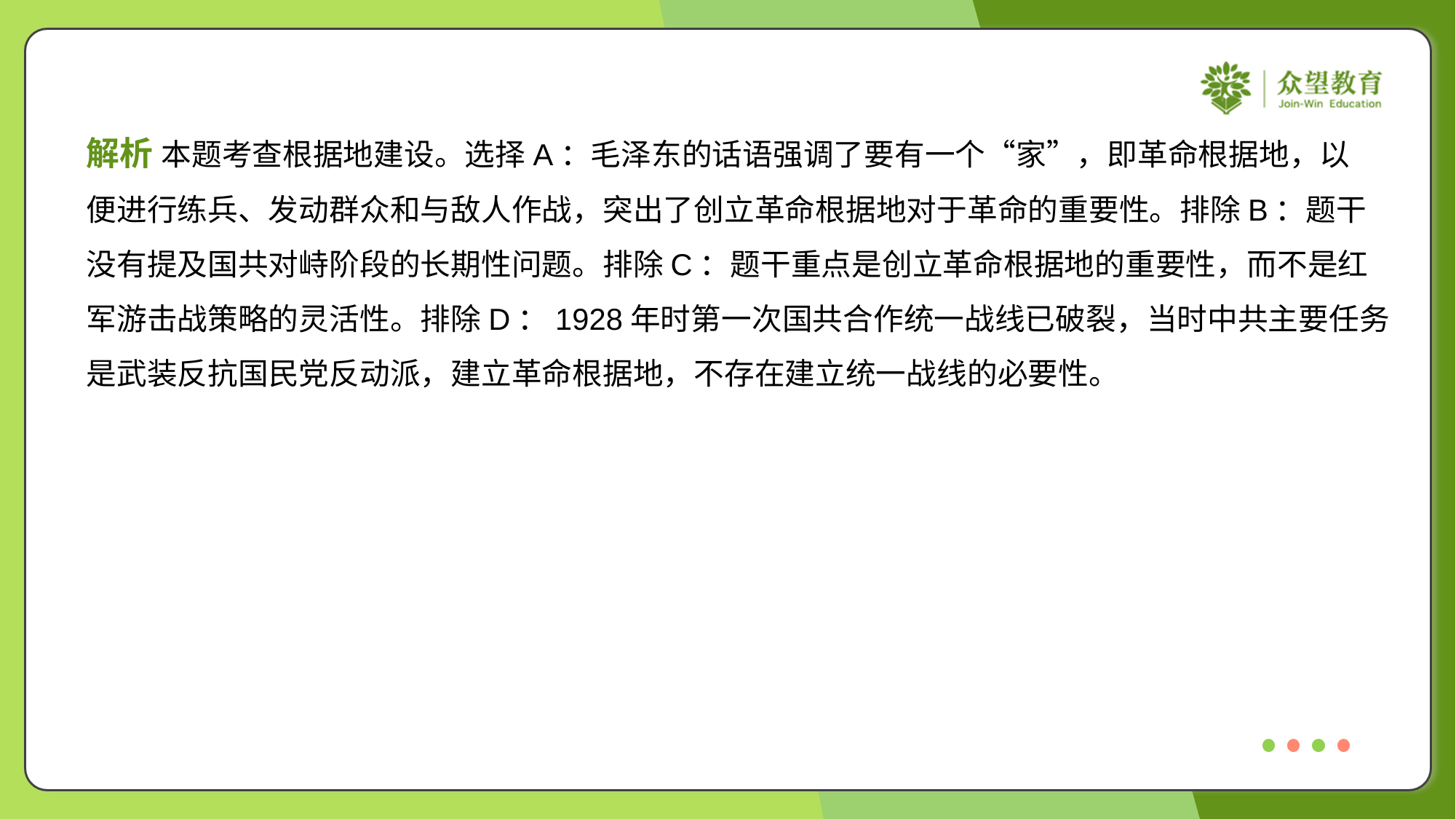

解析 本题考查根据地建设。选择A：毛泽东的话语强调了要有一个“家”，即革命根据地，以
便进行练兵、发动群众和与敌人作战，突出了创立革命根据地对于革命的重要性。排除B：题干
没有提及国共对峙阶段的长期性问题。排除C：题干重点是创立革命根据地的重要性，而不是红
军游击战策略的灵活性。排除D：1928年时第一次国共合作统一战线已破裂，当时中共主要任务
是武装反抗国民党反动派，建立革命根据地，不存在建立统一战线的必要性。